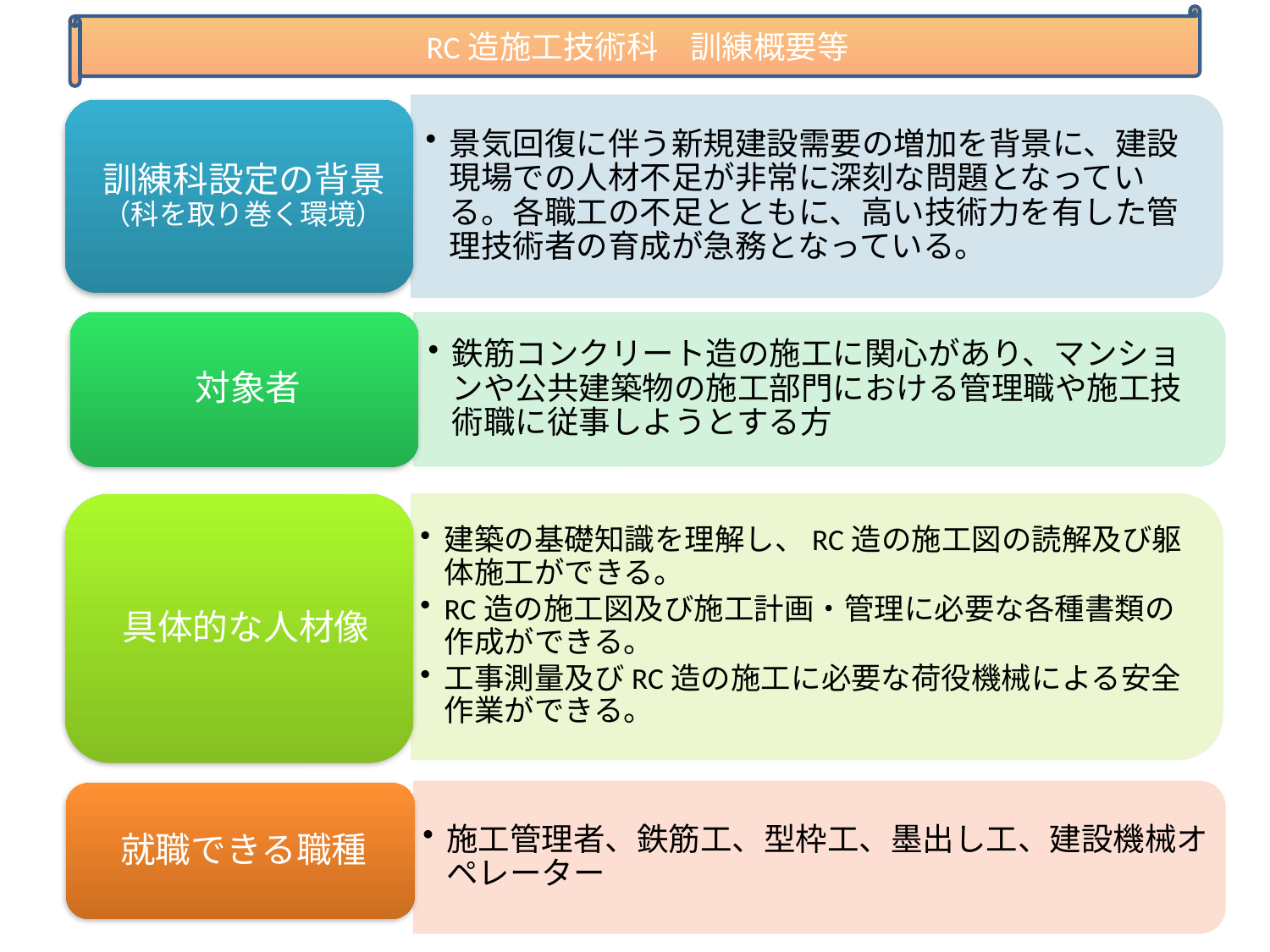

RC造施工技術科　訓練概要等
景気回復に伴う新規建設需要の増加を背景に、建設現場での人材不足が非常に深刻な問題となっている。各職工の不足とともに、高い技術力を有した管理技術者の育成が急務となっている。
訓練科設定の背景
（科を取り巻く環境）
鉄筋コンクリート造の施工に関心があり、マンションや公共建築物の施工部門における管理職や施工技術職に従事しようとする方
対象者
建築の基礎知識を理解し、RC造の施工図の読解及び躯体施工ができる。
RC造の施工図及び施工計画・管理に必要な各種書類の作成ができる。
工事測量及びRC造の施工に必要な荷役機械による安全作業ができる。
具体的な人材像
施工管理者、鉄筋工、型枠工、墨出し工、建設機械オペレーター
就職できる職種